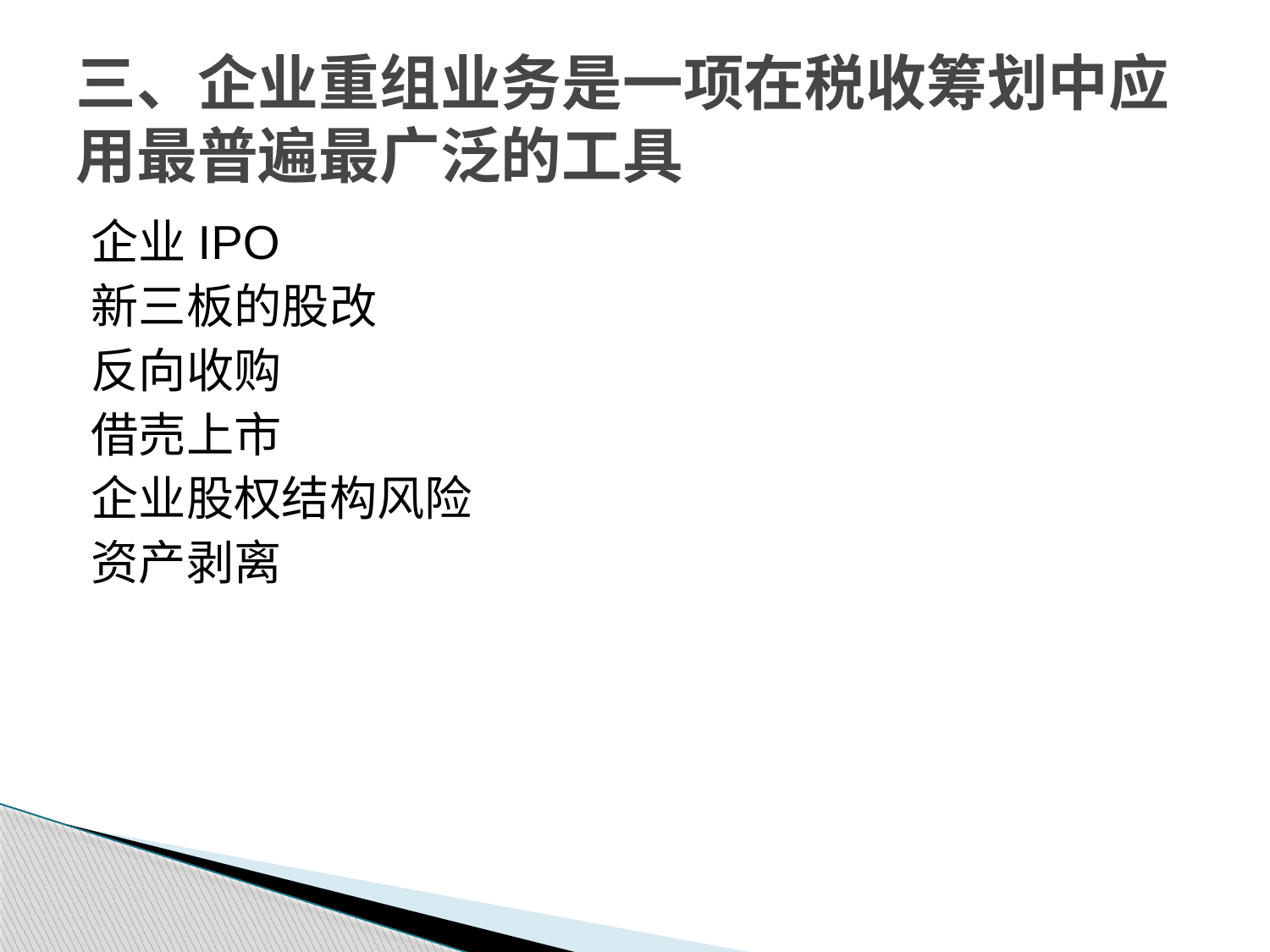

# 三、企业重组业务是一项在税收筹划中应用最普遍最广泛的工具
企业IPO
新三板的股改
反向收购
借売上市
企业股权结构风险
资产剥离